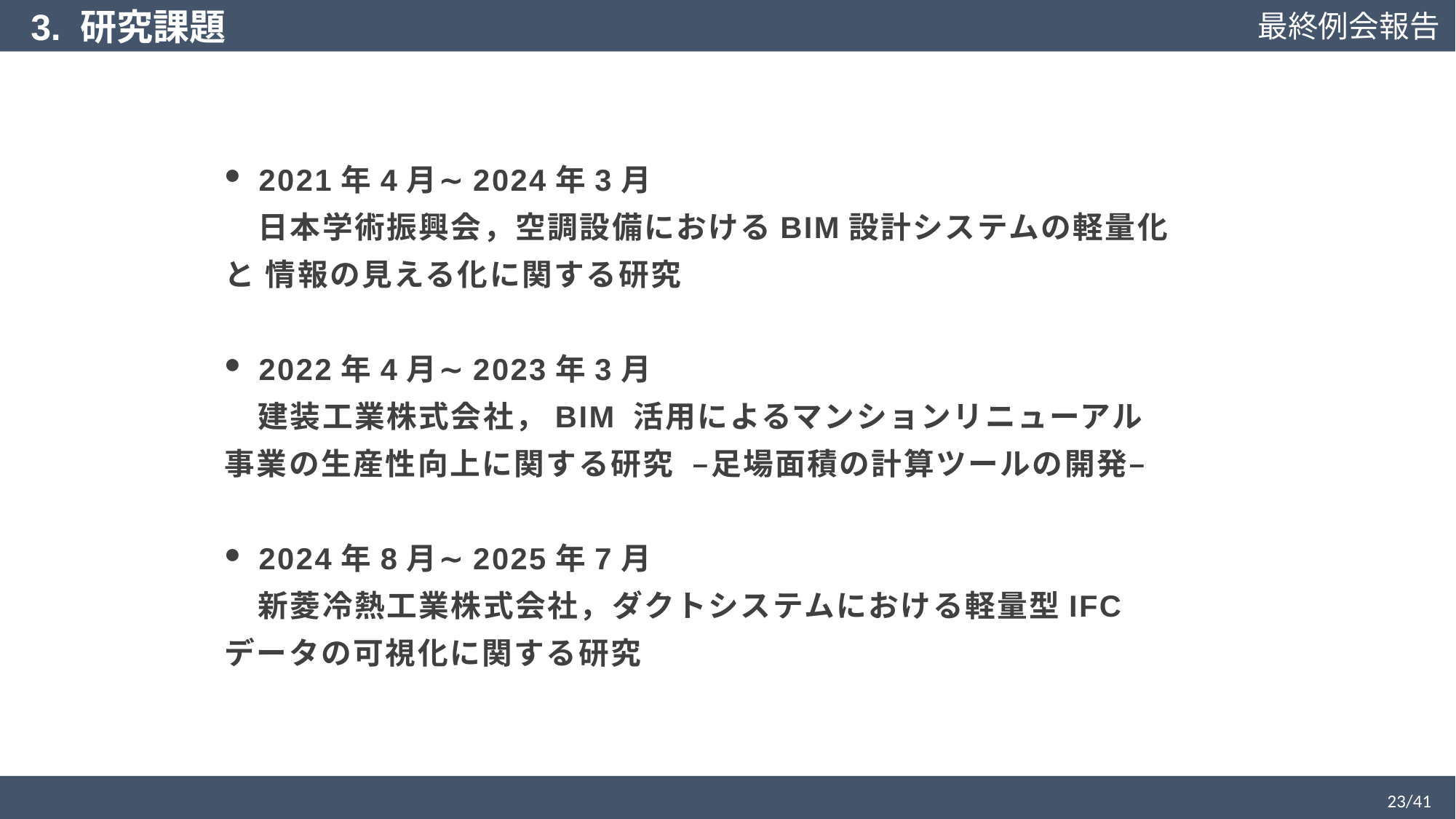

3. 研究課題
2021年4月∼2024年3月
   日本学術振興会，空調設備におけるBIM設計システムの軽量化と 情報の見える化に関する研究

2022年4月∼2023年3月
   建装工業株式会社，BIM 活用によるマンションリニューアル事業の生産性向上に関する研究  –足場面積の計算ツールの開発–

2024年8月∼2025年7月
   新菱冷熱工業株式会社，ダクトシステムにおける軽量型IFCデータの可視化に関する研究